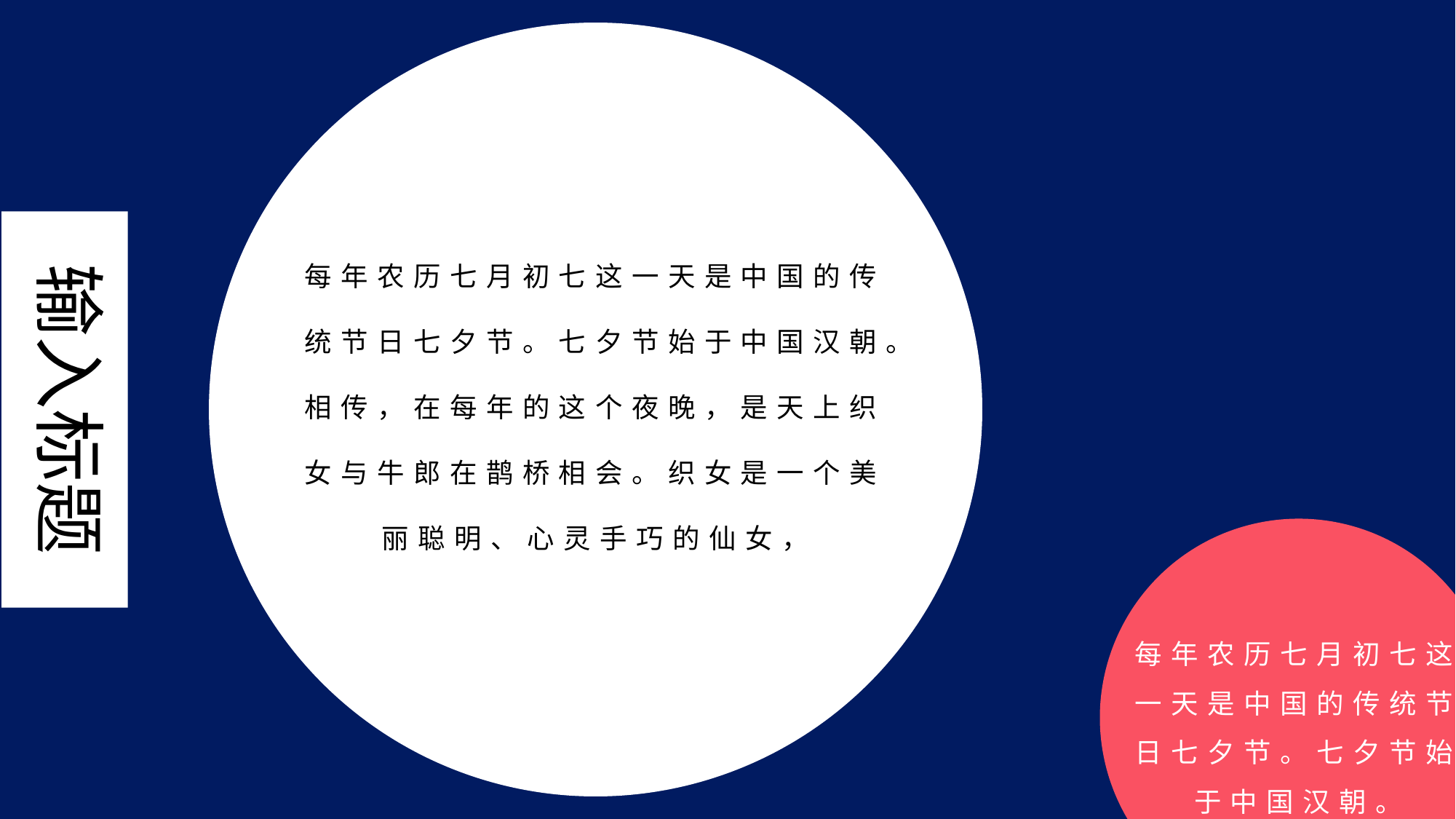

输入标题
每年农历七月初七这一天是中国的传统节日七夕节。七夕节始于中国汉朝。相传，在每年的这个夜晚，是天上织女与牛郎在鹊桥相会。织女是一个美丽聪明、心灵手巧的仙女，

每年农历七月初七这一天是中国的传统节日七夕节。七夕节始于中国汉朝。